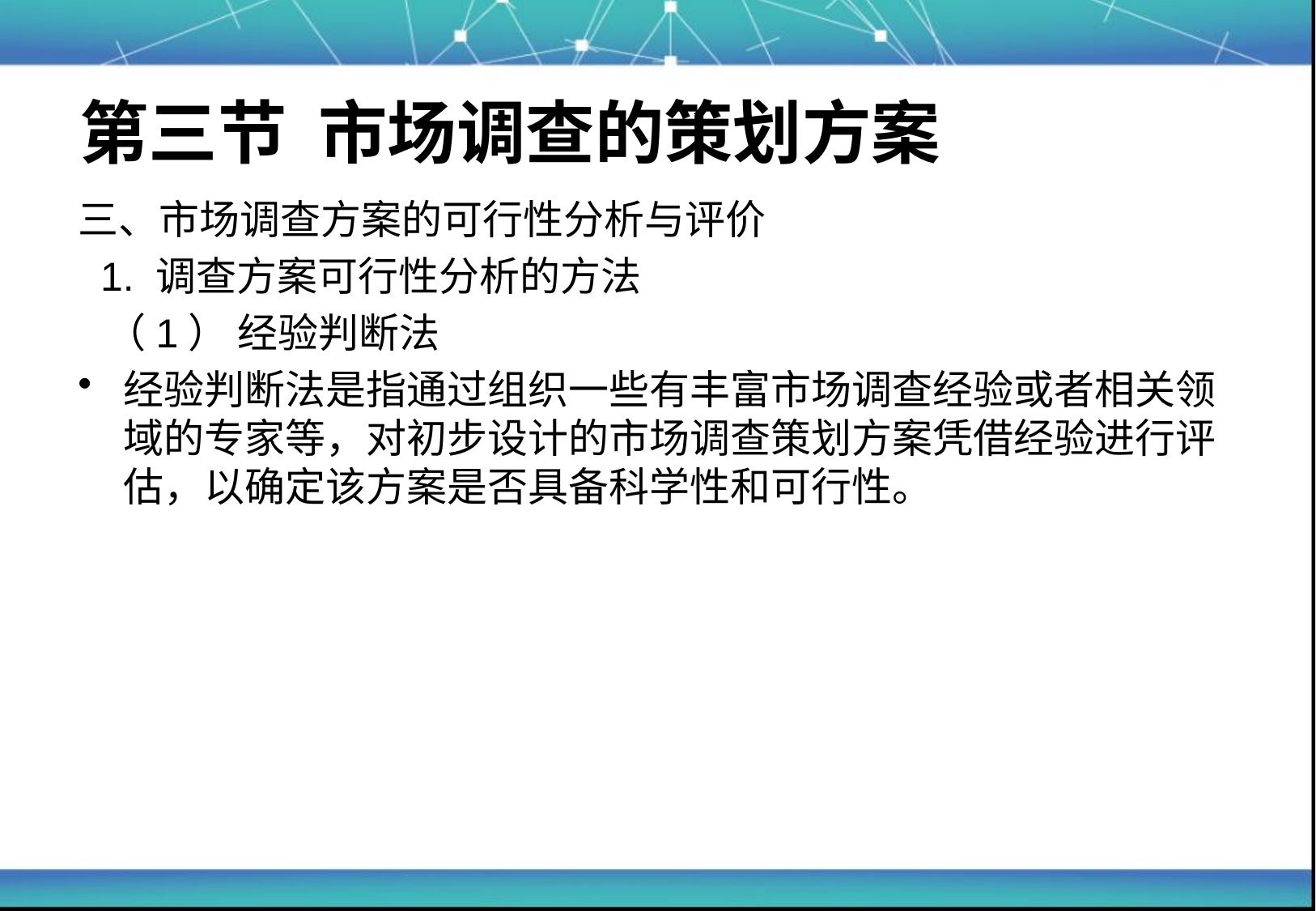

# 第三节  市场调查的策划方案
三、市场调查方案的可行性分析与评价
  1. 调查方案可行性分析的方法
  （1） 经验判断法
经验判断法是指通过组织一些有丰富市场调查经验或者相关领域的专家等，对初步设计的市场调查策划方案凭借经验进行评估，以确定该方案是否具备科学性和可行性。